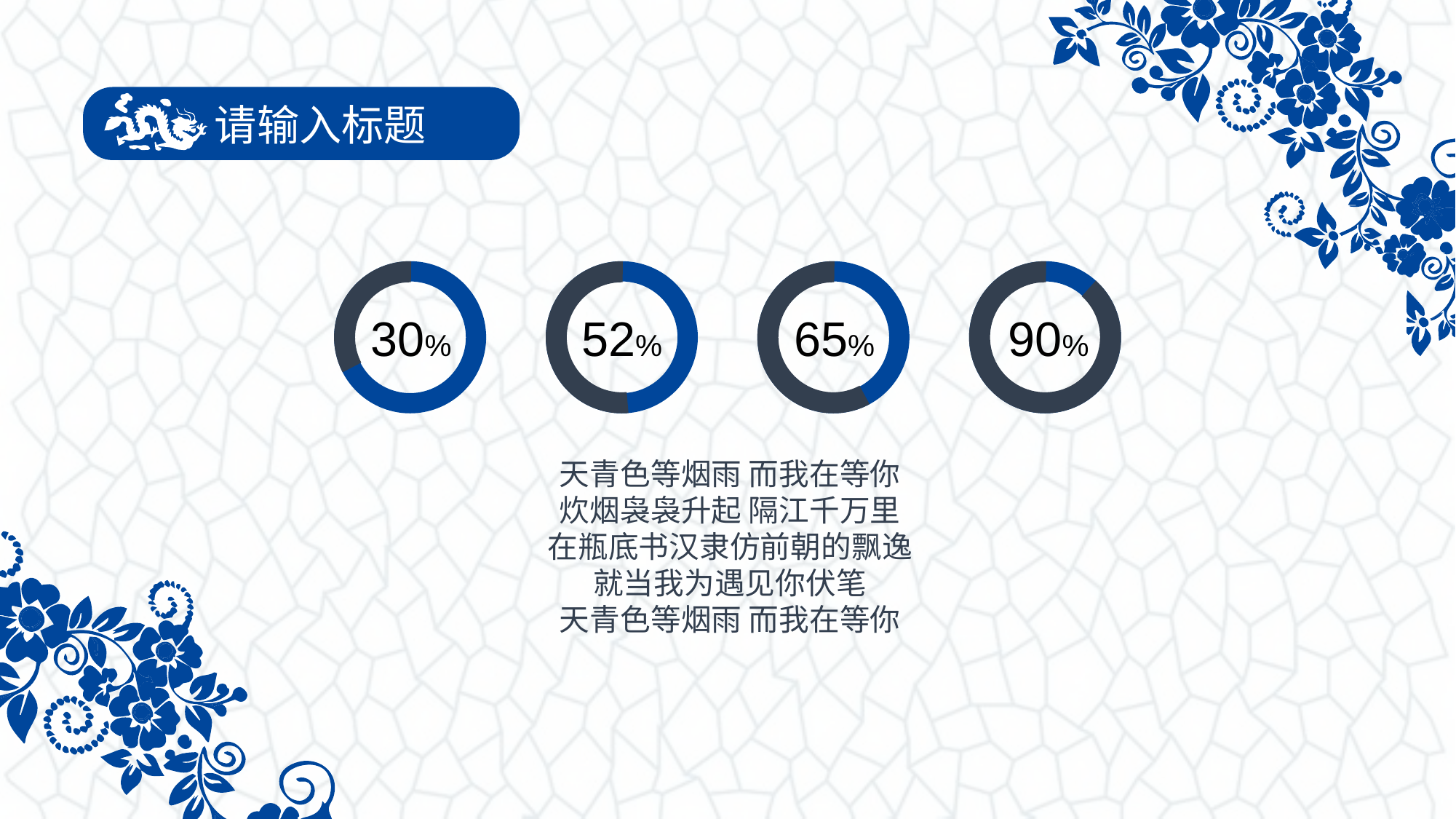

请输入标题

30%

52%

65%

90%
天青色等烟雨 而我在等你
炊烟袅袅升起 隔江千万里
在瓶底书汉隶仿前朝的飘逸
就当我为遇见你伏笔
天青色等烟雨 而我在等你